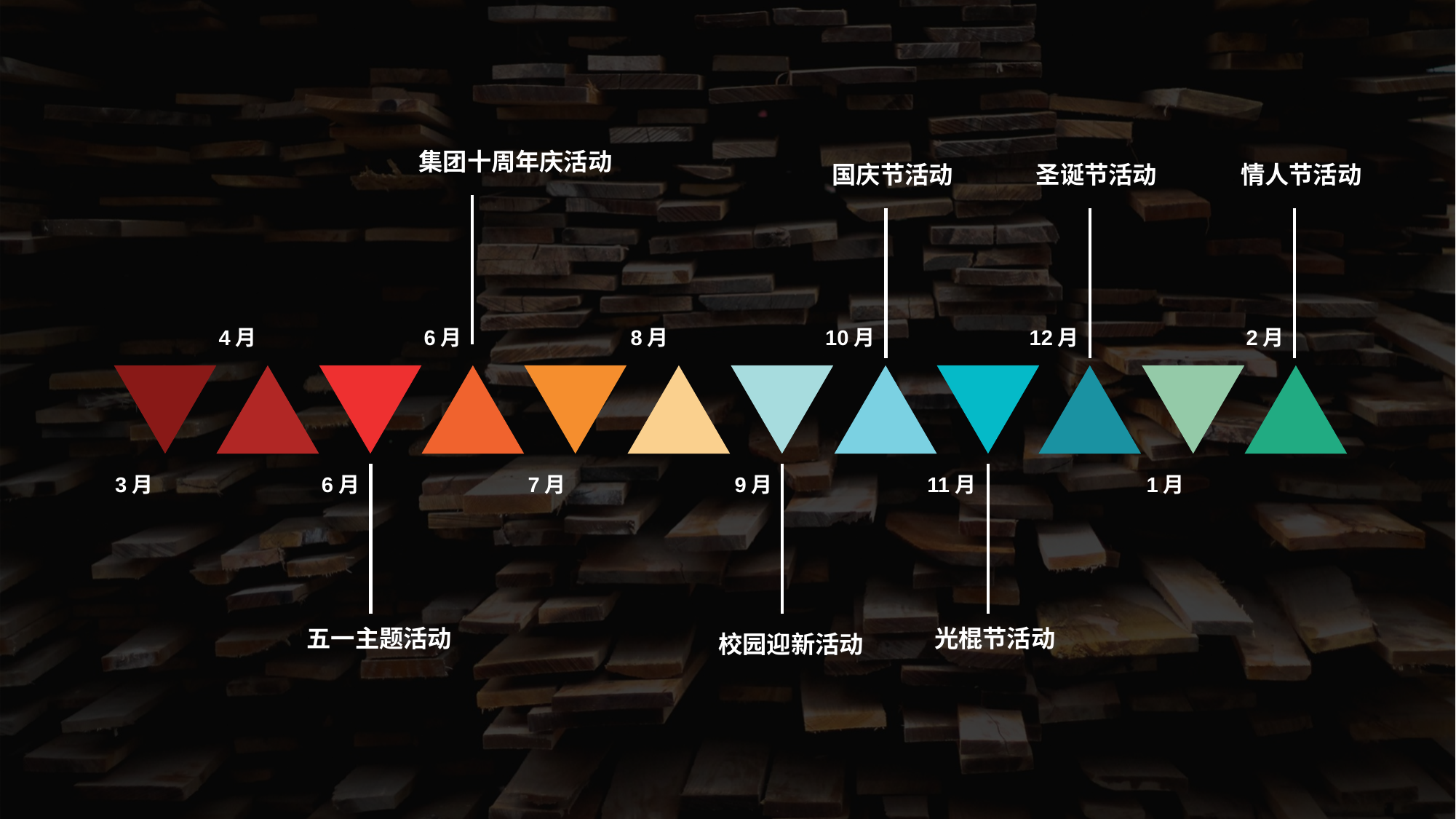

集团十周年庆活动
国庆节活动
圣诞节活动
情人节活动
4月
6月
8月
10月
12月
2月

3月
6月
7月
9月
11月
1月
五一主题活动
光棍节活动
校园迎新活动